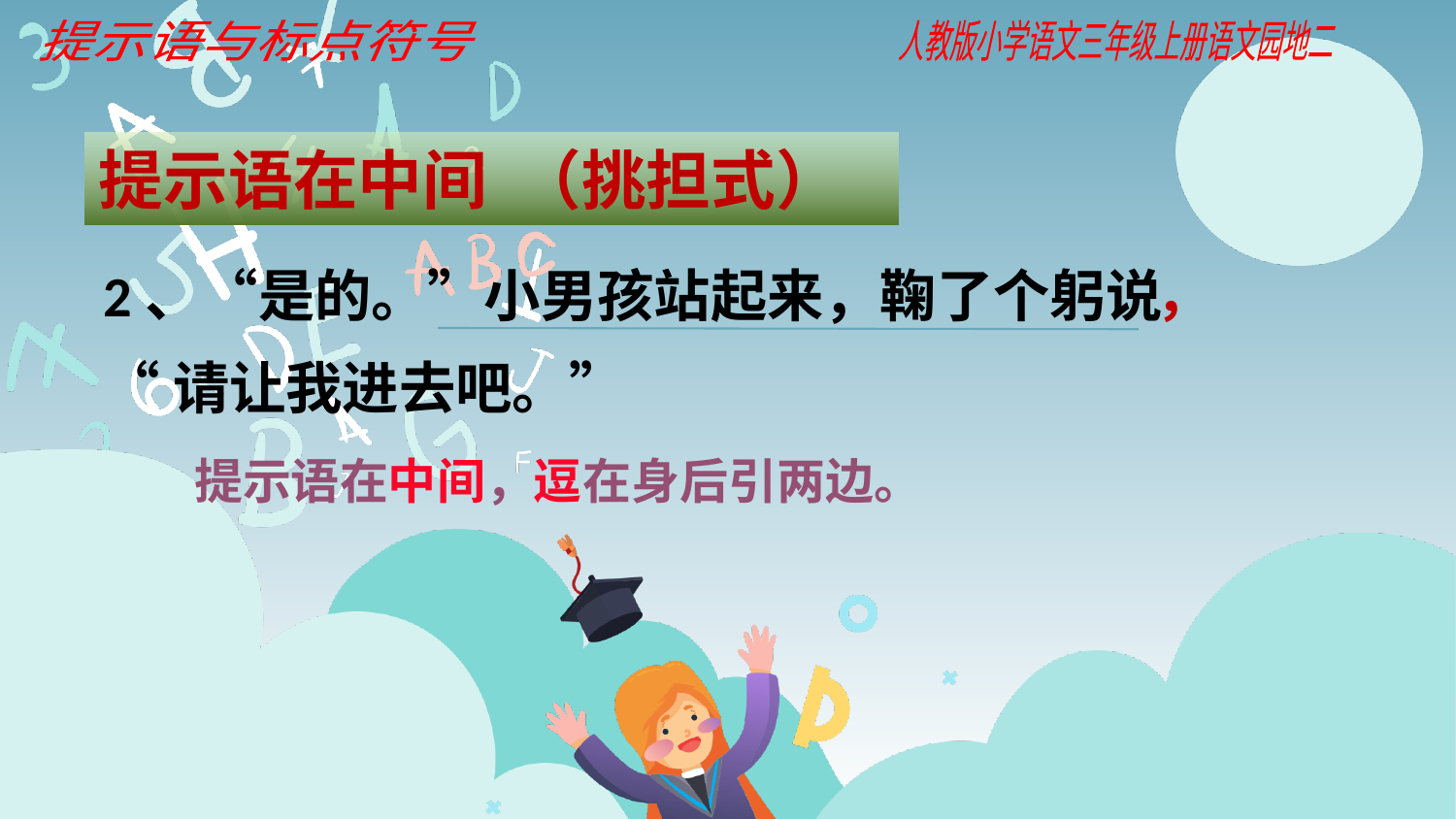

提示语与标点符号
人教版小学语文三年级上册语文园地二
提示语在中间  （挑担式）
，
2、“是的。”小男孩站起来，鞠了个躬说

“请让我进去吧。”
提示语在中间，逗在身后引两边。